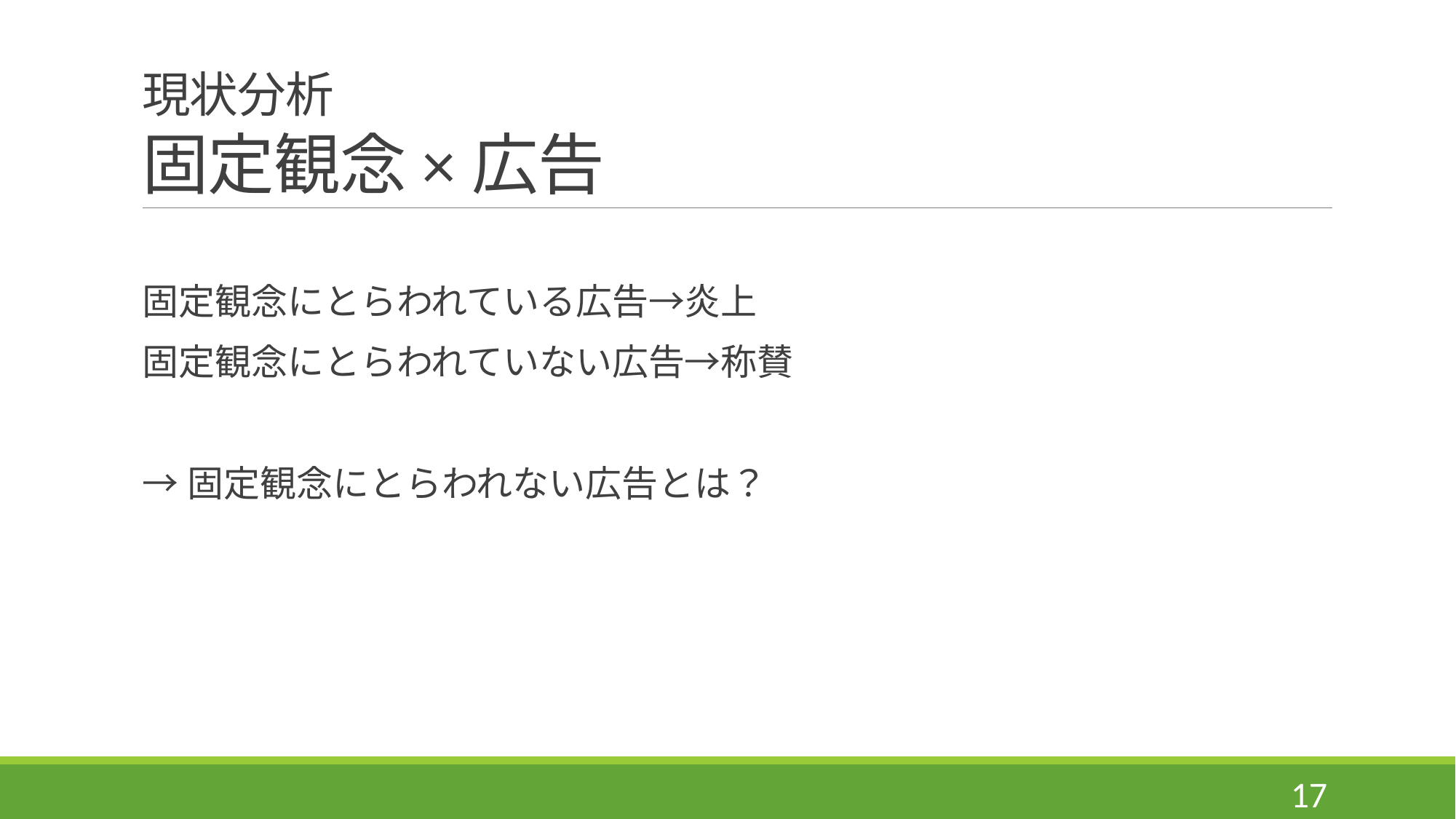

# 現状分析 固定観念×広告

固定観念にとらわれている広告→炎上
固定観念にとらわれていない広告→称賛

→固定観念にとらわれない広告とは？
17